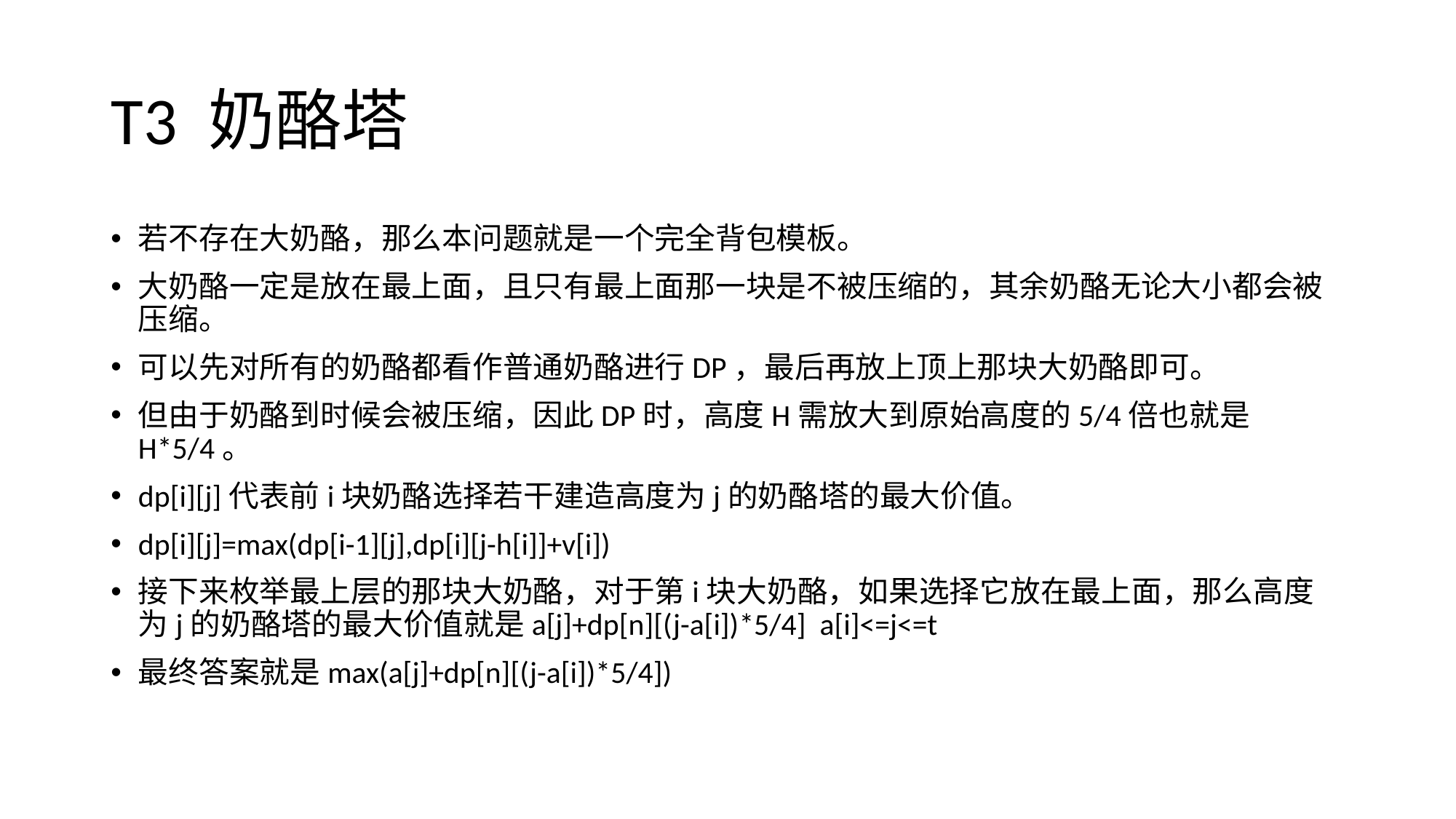

# T3 奶酪塔
若不存在大奶酪，那么本问题就是一个完全背包模板。
大奶酪一定是放在最上面，且只有最上面那一块是不被压缩的，其余奶酪无论大小都会被压缩。
可以先对所有的奶酪都看作普通奶酪进行DP，最后再放上顶上那块大奶酪即可。
但由于奶酪到时候会被压缩，因此DP时，高度H需放大到原始高度的5/4倍也就是H*5/4。
dp[i][j]代表前i块奶酪选择若干建造高度为j的奶酪塔的最大价值。
dp[i][j]=max(dp[i-1][j],dp[i][j-h[i]]+v[i])
接下来枚举最上层的那块大奶酪，对于第i块大奶酪，如果选择它放在最上面，那么高度为j的奶酪塔的最大价值就是a[j]+dp[n][(j-a[i])*5/4]  a[i]<=j<=t
最终答案就是max(a[j]+dp[n][(j-a[i])*5/4])